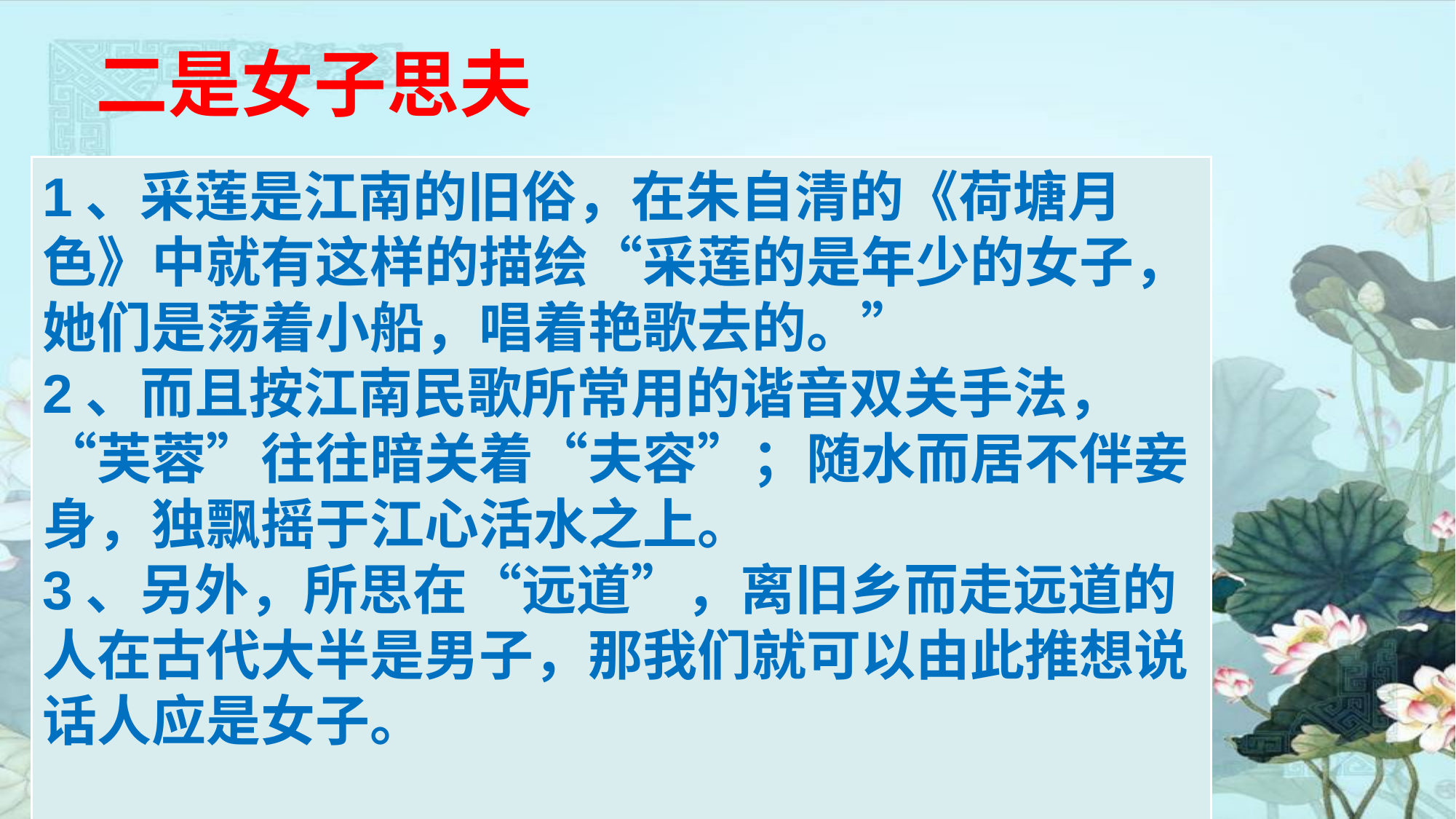

二是女子思夫
1、采莲是江南的旧俗，在朱自清的《荷塘月色》中就有这样的描绘“采莲的是年少的女子，她们是荡着小船，唱着艳歌去的。”
2、而且按江南民歌所常用的谐音双关手法，“芙蓉”往往暗关着“夫容”；随水而居不伴妾身，独飘摇于江心活水之上。
3、另外，所思在“远道”，离旧乡而走远道的人在古代大半是男子，那我们就可以由此推想说话人应是女子。